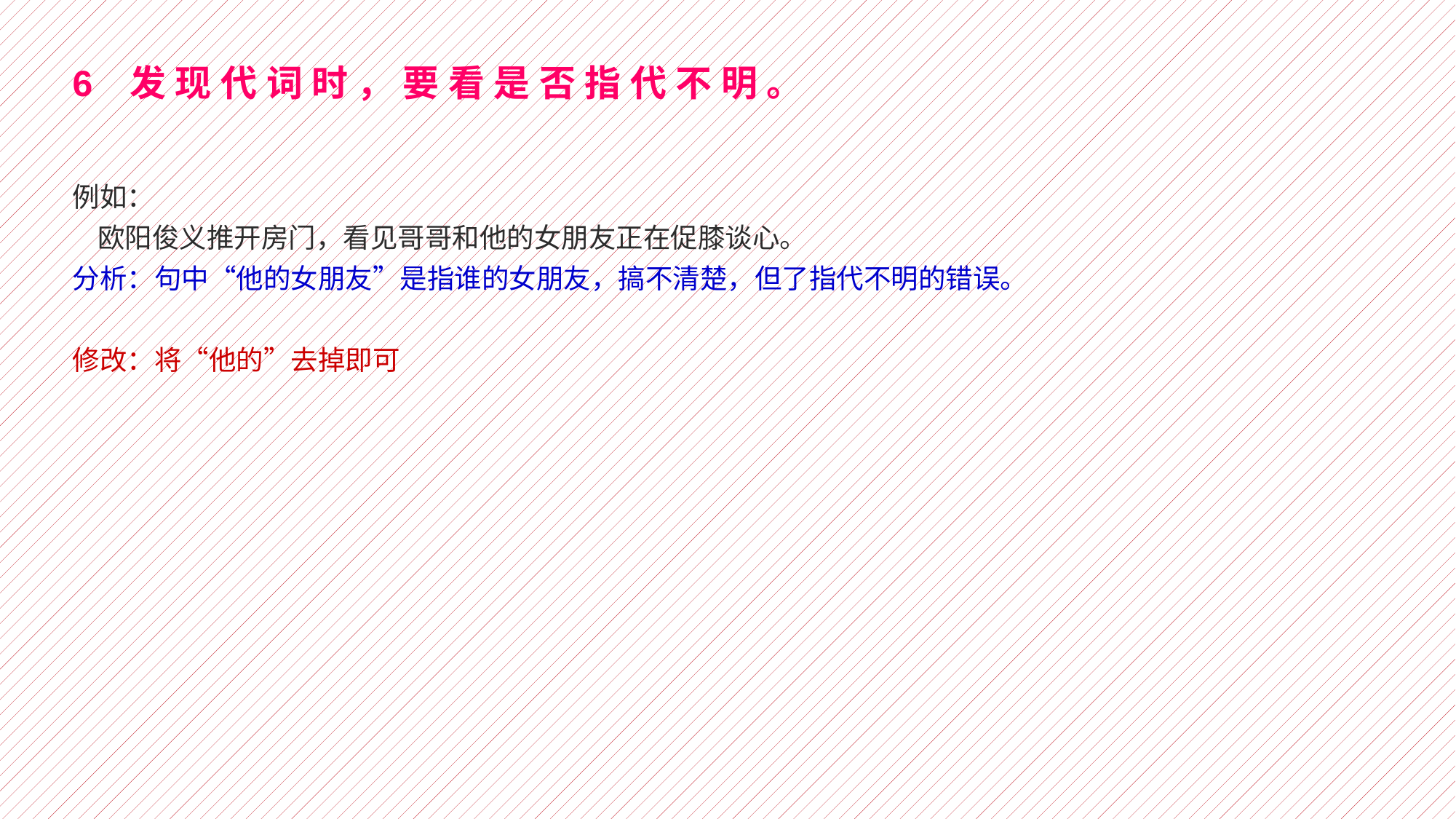

# 6 发现代词时，要看是否指代不明。
例如：
   欧阳俊义推开房门，看见哥哥和他的女朋友正在促膝谈心。
分析：句中“他的女朋友”是指谁的女朋友，搞不清楚，但了指代不明的错误。

修改：将“他的”去掉即可